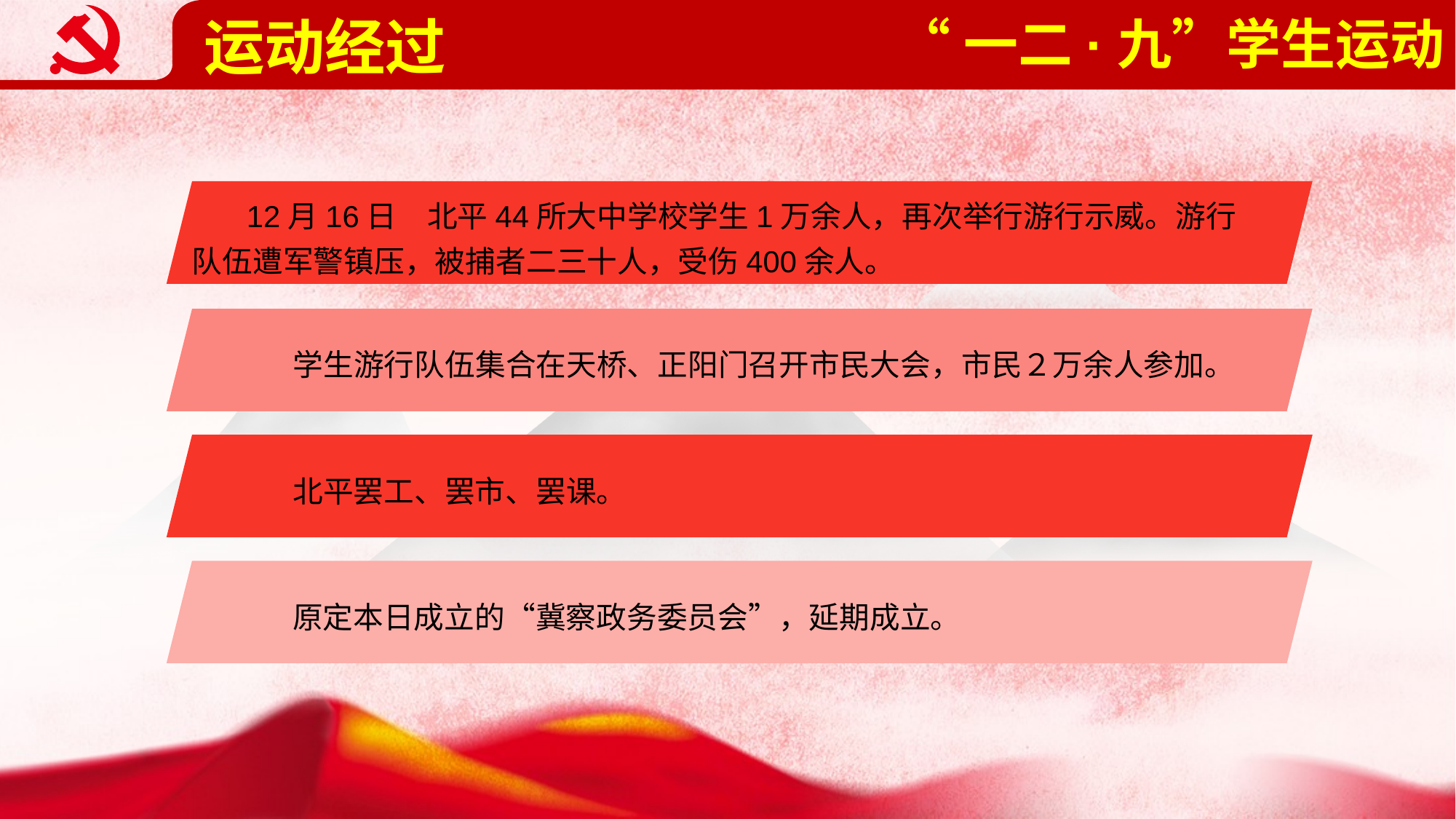

运动经过
“一二·九”学生运动

12月16日　北平44所大中学校学生1万余人，再次举行游行示威。游行队伍遭军警镇压，被捕者二三十人，受伤400余人。

学生游行队伍集合在天桥、正阳门召开市民大会，市民２万余人参加。

北平罢工、罢市、罢课。

原定本日成立的“冀察政务委员会”，延期成立。